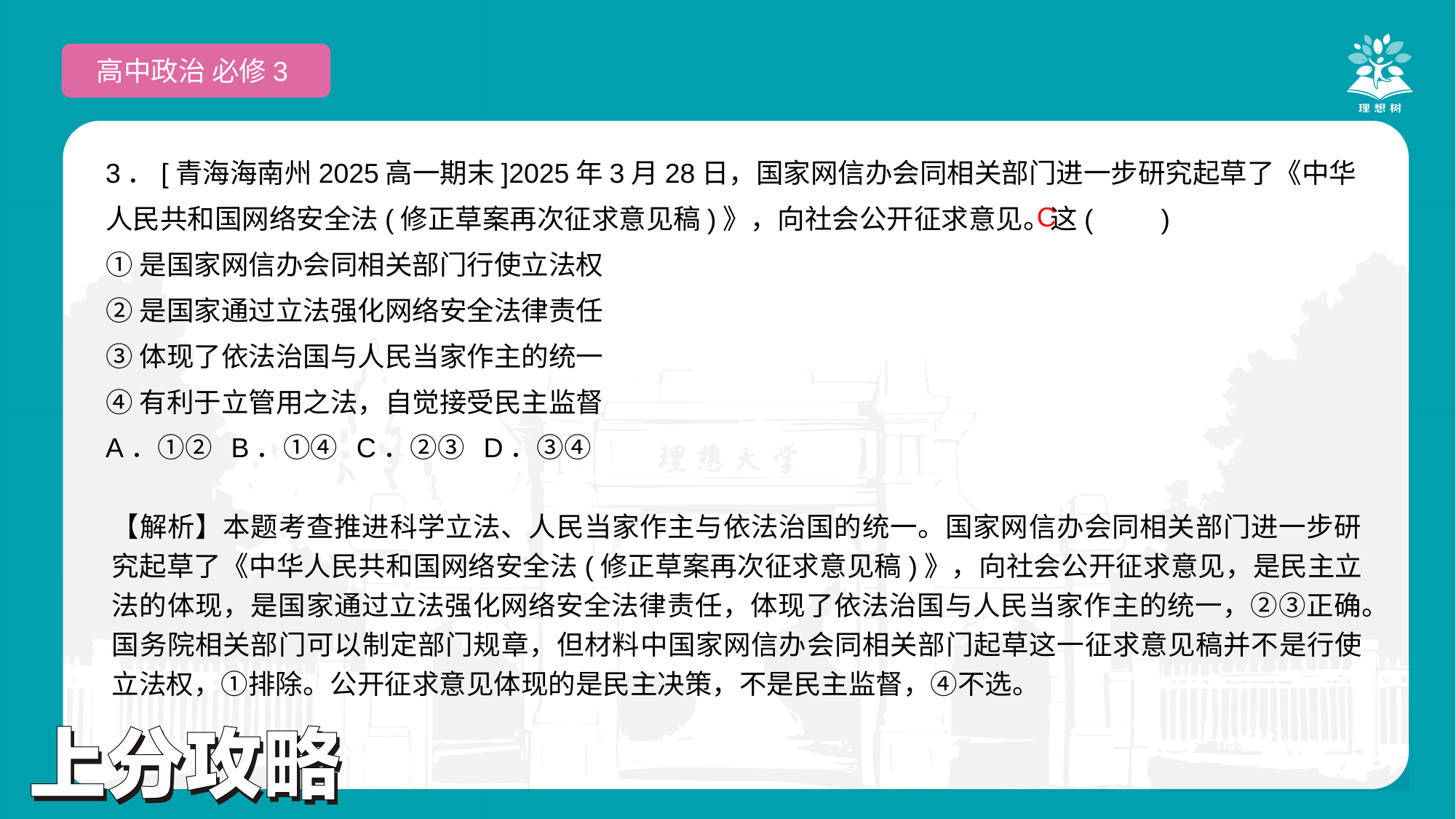

高中政治 必修3
3．[青海海南州2025高一期末]2025年3月28日，国家网信办会同相关部门进一步研究起草了《中华人民共和国网络安全法(修正草案再次征求意见稿)》，向社会公开征求意见。这(　　)
①是国家网信办会同相关部门行使立法权
②是国家通过立法强化网络安全法律责任
③体现了依法治国与人民当家作主的统一
④有利于立管用之法，自觉接受民主监督
A．①②  B．①④  C．②③  D．③④
 C
【解析】本题考查推进科学立法、人民当家作主与依法治国的统一。国家网信办会同相关部门进一步研究起草了《中华人民共和国网络安全法(修正草案再次征求意见稿)》，向社会公开征求意见，是民主立法的体现，是国家通过立法强化网络安全法律责任，体现了依法治国与人民当家作主的统一，②③正确。国务院相关部门可以制定部门规章，但材料中国家网信办会同相关部门起草这一征求意见稿并不是行使立法权，①排除。公开征求意见体现的是民主决策，不是民主监督，④不选。